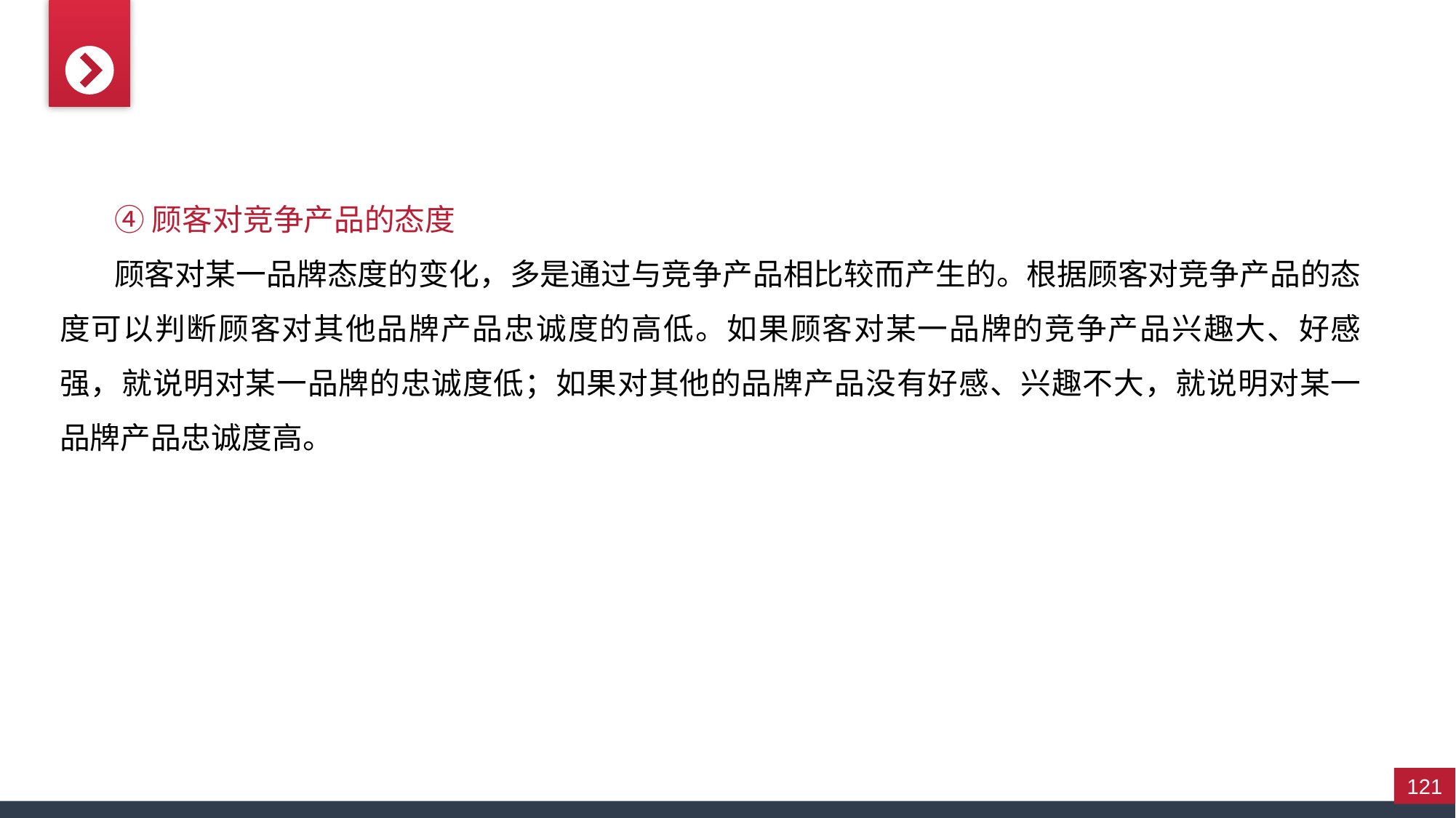

④顾客对竞争产品的态度
顾客对某一品牌态度的变化，多是通过与竞争产品相比较而产生的。根据顾客对竞争产品的态度可以判断顾客对其他品牌产品忠诚度的高低。如果顾客对某一品牌的竞争产品兴趣大、好感强，就说明对某一品牌的忠诚度低；如果对其他的品牌产品没有好感、兴趣不大，就说明对某一品牌产品忠诚度高。